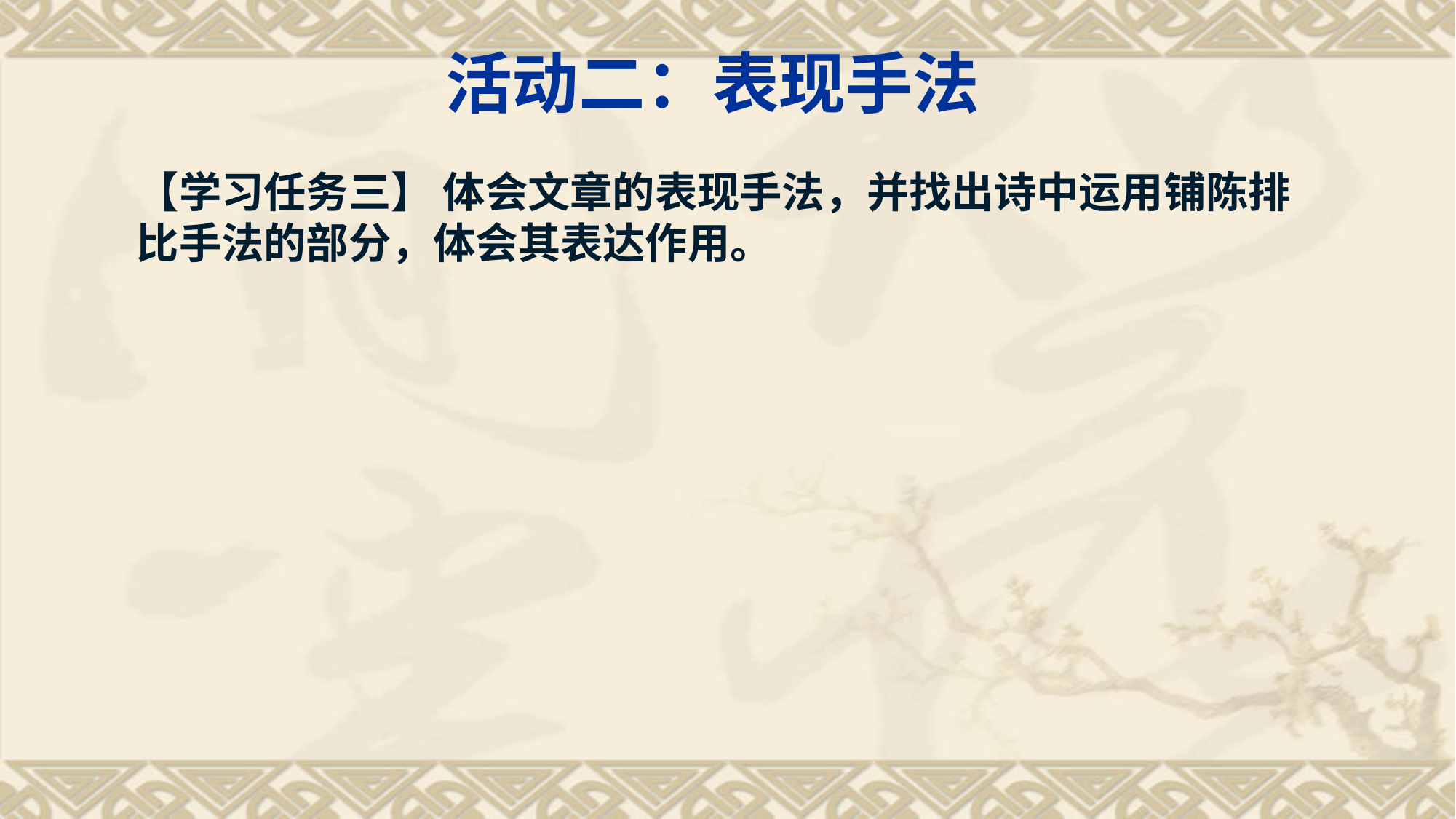

活动二：表现手法
【学习任务三】 体会文章的表现手法，并找出诗中运用铺陈排比手法的部分，体会其表达作用。